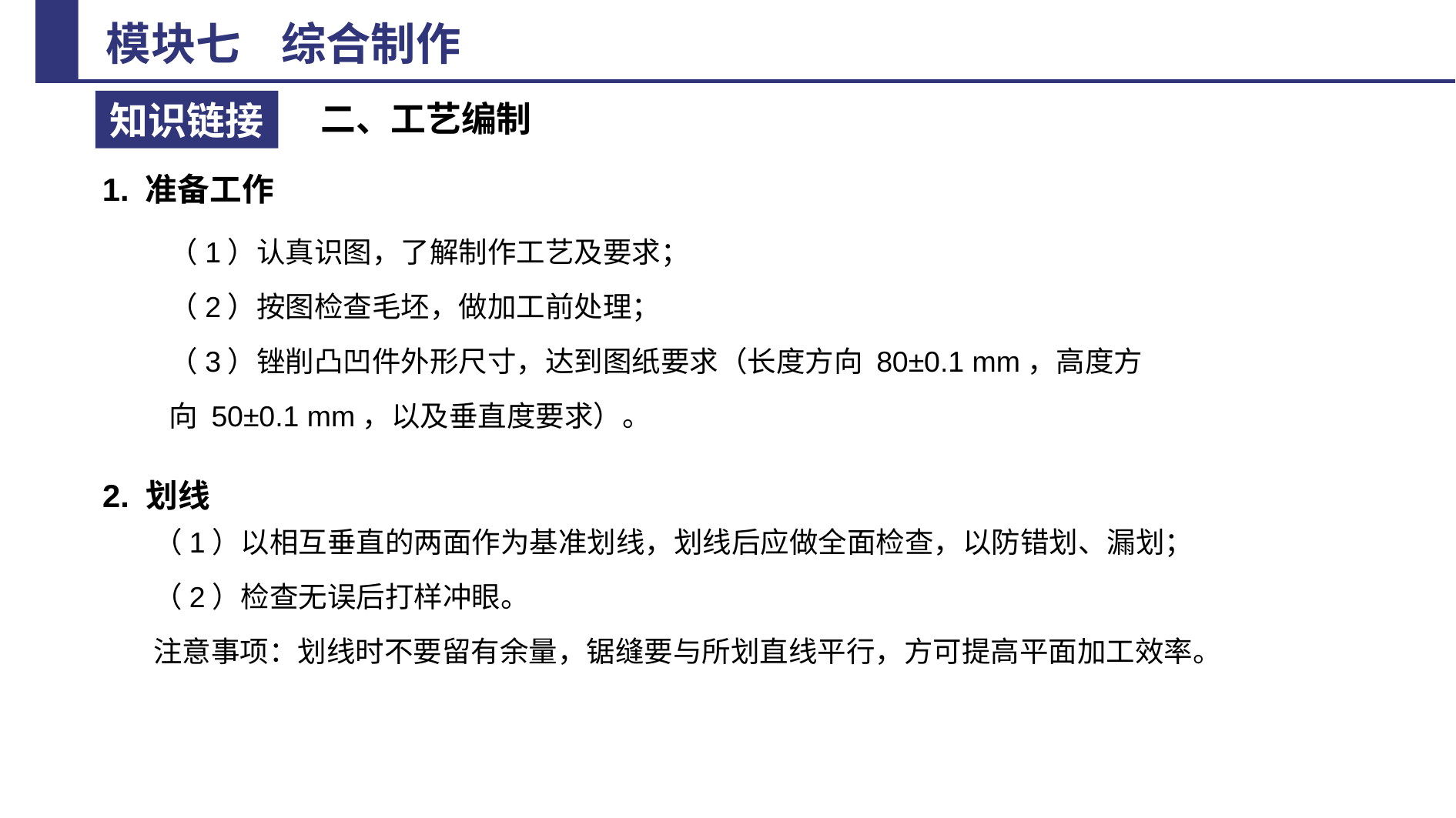

二、工艺编制
1. 准备工作
（1）认真识图，了解制作工艺及要求；
（2）按图检查毛坯，做加工前处理；
（3）锉削凸凹件外形尺寸，达到图纸要求（长度方向 80±0.1 mm，高度方
向 50±0.1 mm，以及垂直度要求）。
2. 划线
（1）以相互垂直的两面作为基准划线，划线后应做全面检查，以防错划、漏划；
（2）检查无误后打样冲眼。
注意事项：划线时不要留有余量，锯缝要与所划直线平行，方可提高平面加工效率。